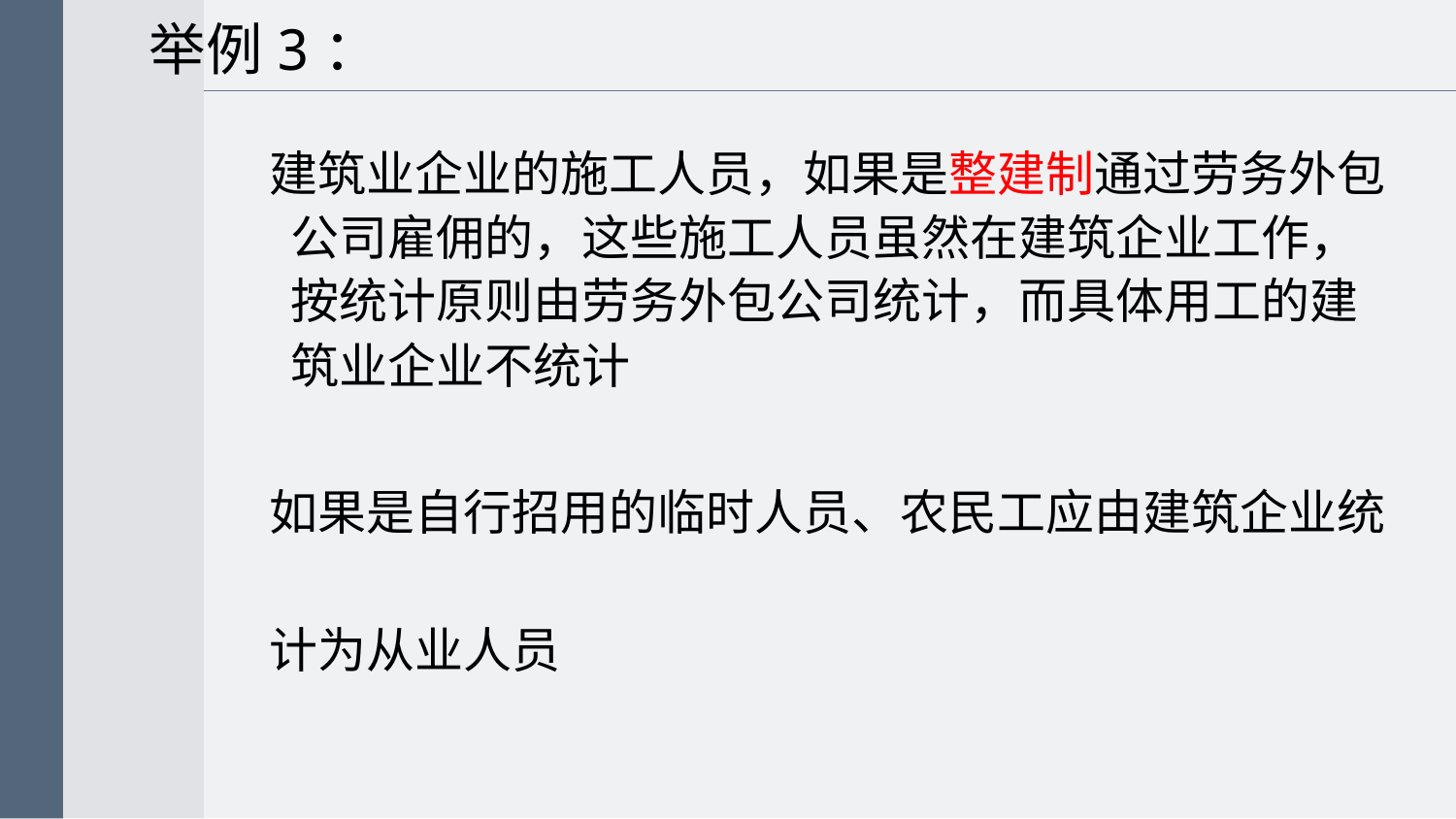

举例3：
  建筑业企业的施工人员，如果是整建制通过劳务外包公司雇佣的，这些施工人员虽然在建筑企业工作，按统计原则由劳务外包公司统计，而具体用工的建筑业企业不统计

  如果是自行招用的临时人员、农民工应由建筑企业统
  计为从业人员